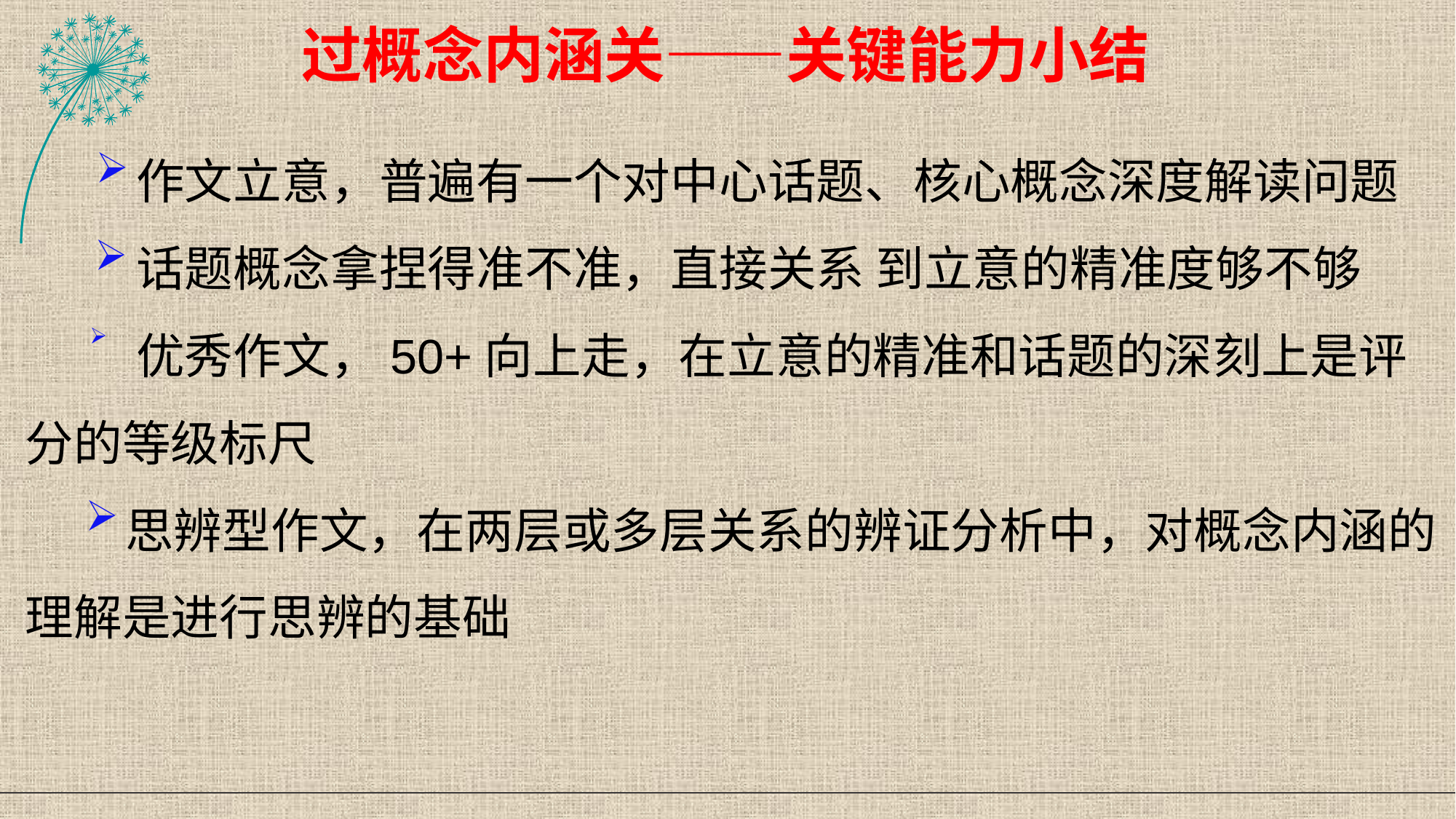

过概念内涵关——关键能力小结
   作文立意，普遍有一个对中心话题、核心概念深度解读问题
   话题概念拿捏得准不准，直接关系 到立意的精准度够不够
   优秀作文，50+向上走，在立意的精准和话题的深刻上是评分的等级标尺
  思辨型作文，在两层或多层关系的辨证分析中，对概念内涵的理解是进行思辨的基础

#

76